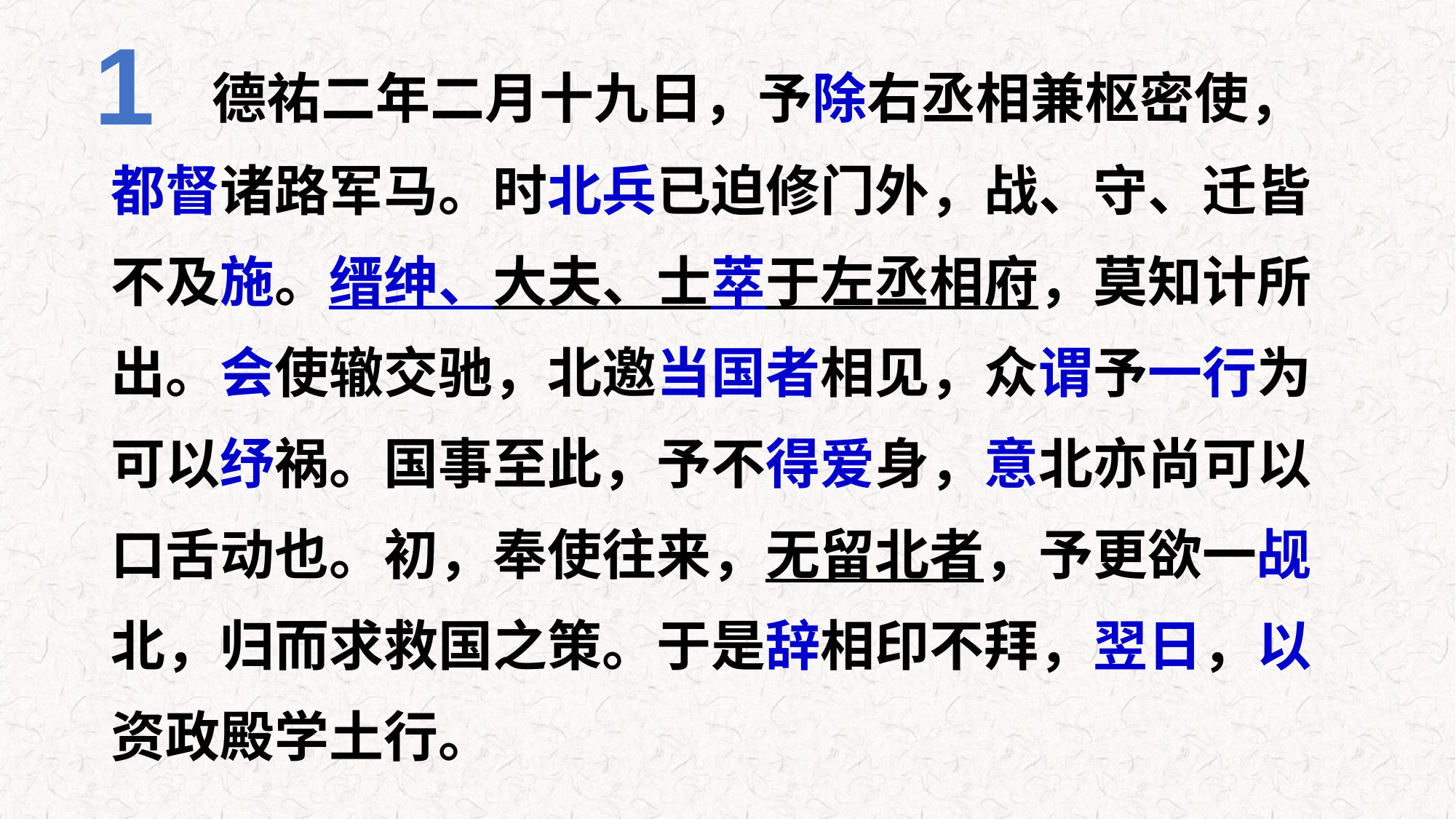

1
       德祐二年二月十九日，予除右丞相兼枢密使，都督诸路军马。时北兵已迫修门外，战、守、迁皆不及施。缙绅、大夫、士萃于左丞相府，莫知计所出。会使辙交驰，北邀当国者相见，众谓予一行为可以纾祸。国事至此，予不得爱身，意北亦尚可以口舌动也。初，奉使往来，无留北者，予更欲一觇北，归而求救国之策。于是辞相印不拜，翌日，以资政殿学土行。